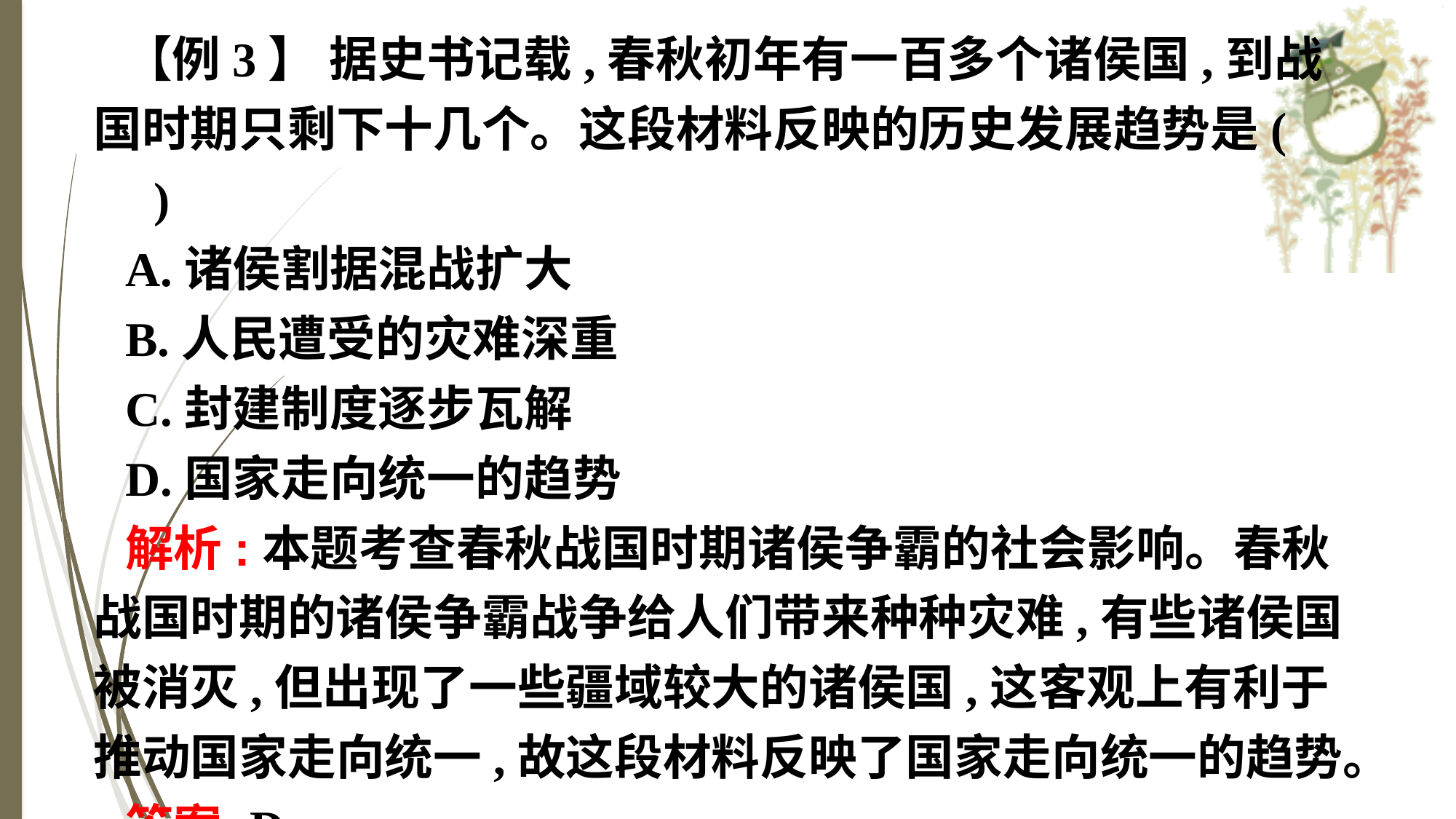

【例3】 据史书记载,春秋初年有一百多个诸侯国,到战国时期只剩下十几个。这段材料反映的历史发展趋势是(　　)
A.诸侯割据混战扩大
B.人民遭受的灾难深重
C.封建制度逐步瓦解
D.国家走向统一的趋势
解析:本题考查春秋战国时期诸侯争霸的社会影响。春秋战国时期的诸侯争霸战争给人们带来种种灾难,有些诸侯国被消灭,但出现了一些疆域较大的诸侯国,这客观上有利于推动国家走向统一,故这段材料反映了国家走向统一的趋势。
答案:D